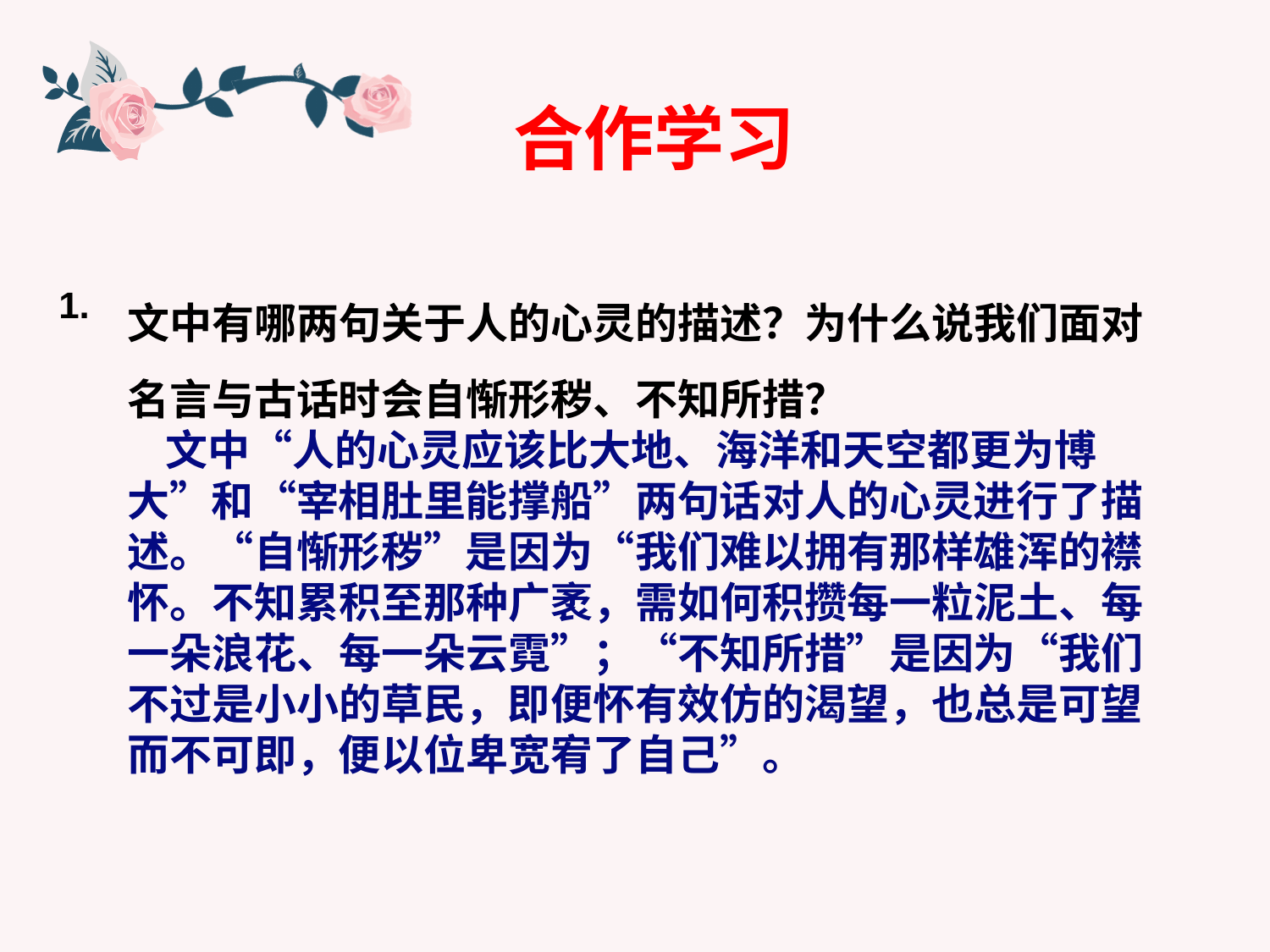

合作学习
文中有哪两句关于人的心灵的描述？为什么说我们面对名言与古话时会自惭形秽、不知所措？
   文中“人的心灵应该比大地、海洋和天空都更为博大”和“宰相肚里能撑船”两句话对人的心灵进行了描述。“自惭形秽”是因为“我们难以拥有那样雄浑的襟怀。不知累积至那种广袤，需如何积攒每一粒泥土、每一朵浪花、每一朵云霓”；“不知所措”是因为“我们不过是小小的草民，即便怀有效仿的渴望，也总是可望而不可即，便以位卑宽宥了自己”。
1.